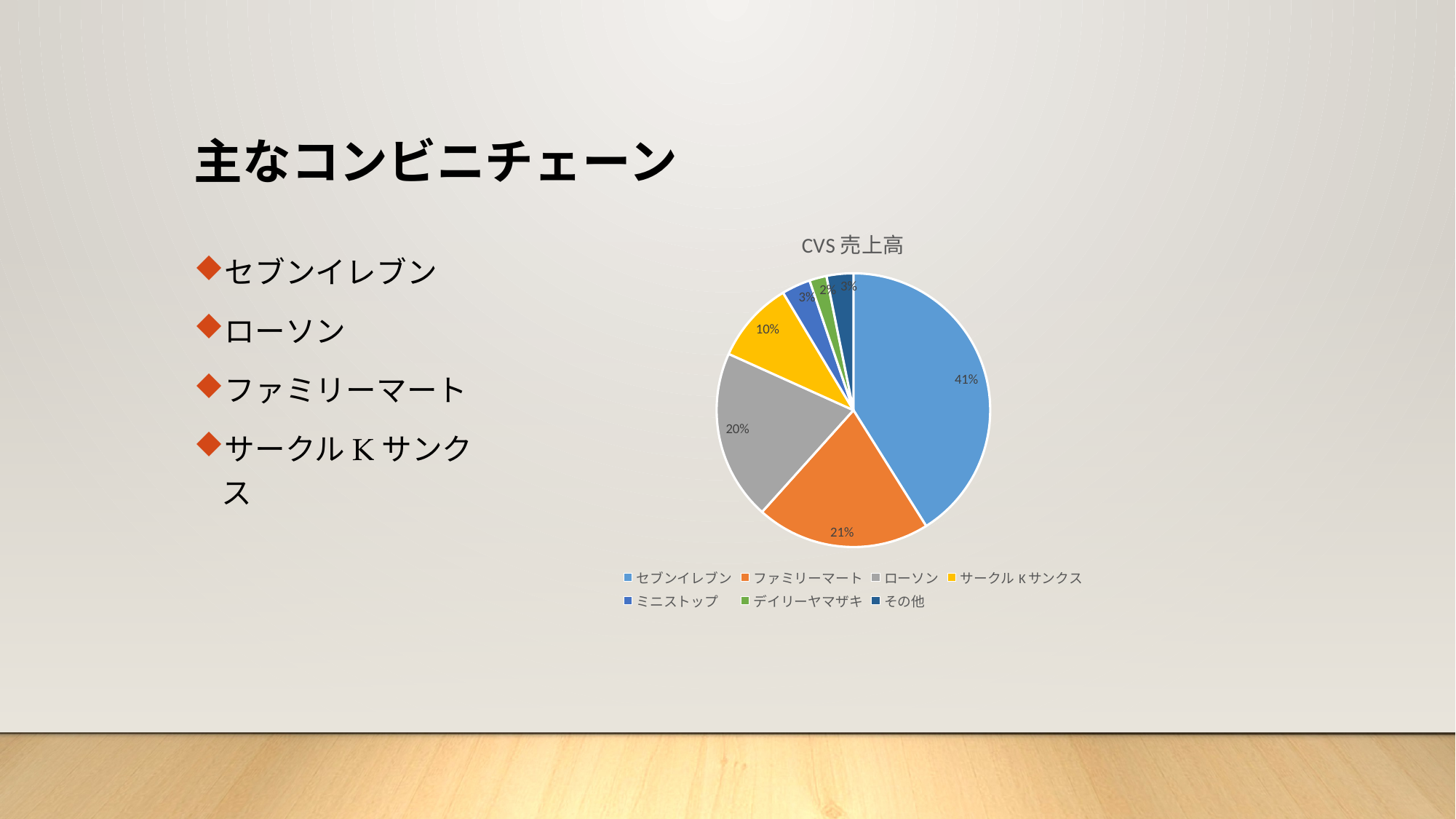

# 主なコンビニチェーン

### Chart: CVS売上高

| Category |  |
|---|---|
| セブンイレブン | 40082.0 |
| ファミリーマート | 20079.0 |
| ローソン | 19619.0 |
| サークルKサンクス | 9436.0 |
| ミニストップ | 3320.0 |
| デイリーヤマザキ | 1984.0 |
| その他 | 3083.0 |
セブンイレブン
ローソン
ファミリーマート
サークルKサンクス